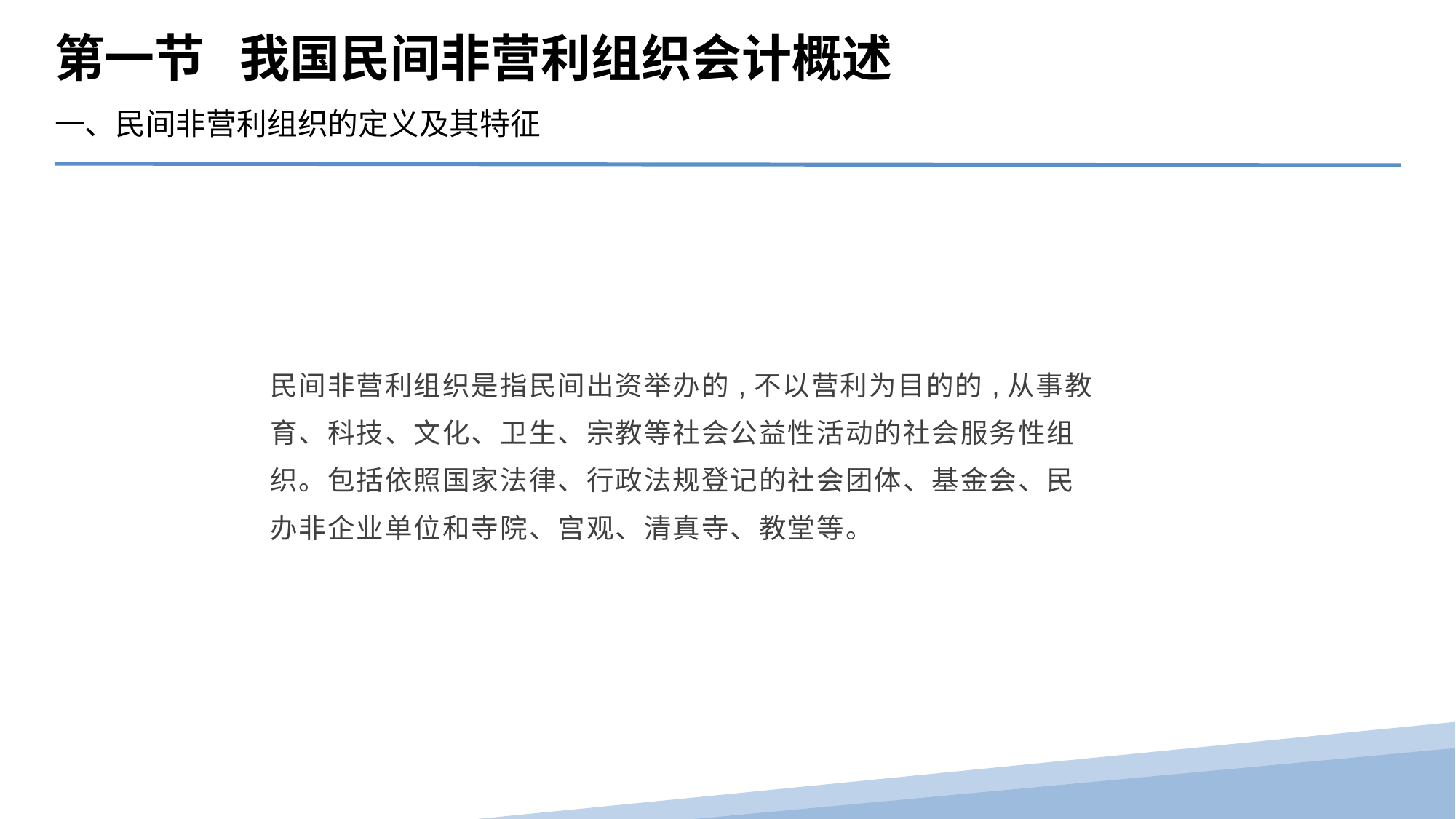

第一节   我国民间非营利组织会计概述
一、民间非营利组织的定义及其特征
民间非营利组织是指民间出资举办的,不以营利为目的的,从事教育、科技、文化、卫生、宗教等社会公益性活动的社会服务性组织。包括依照国家法律、行政法规登记的社会团体、基金会、民办非企业单位和寺院、宫观、清真寺、教堂等。